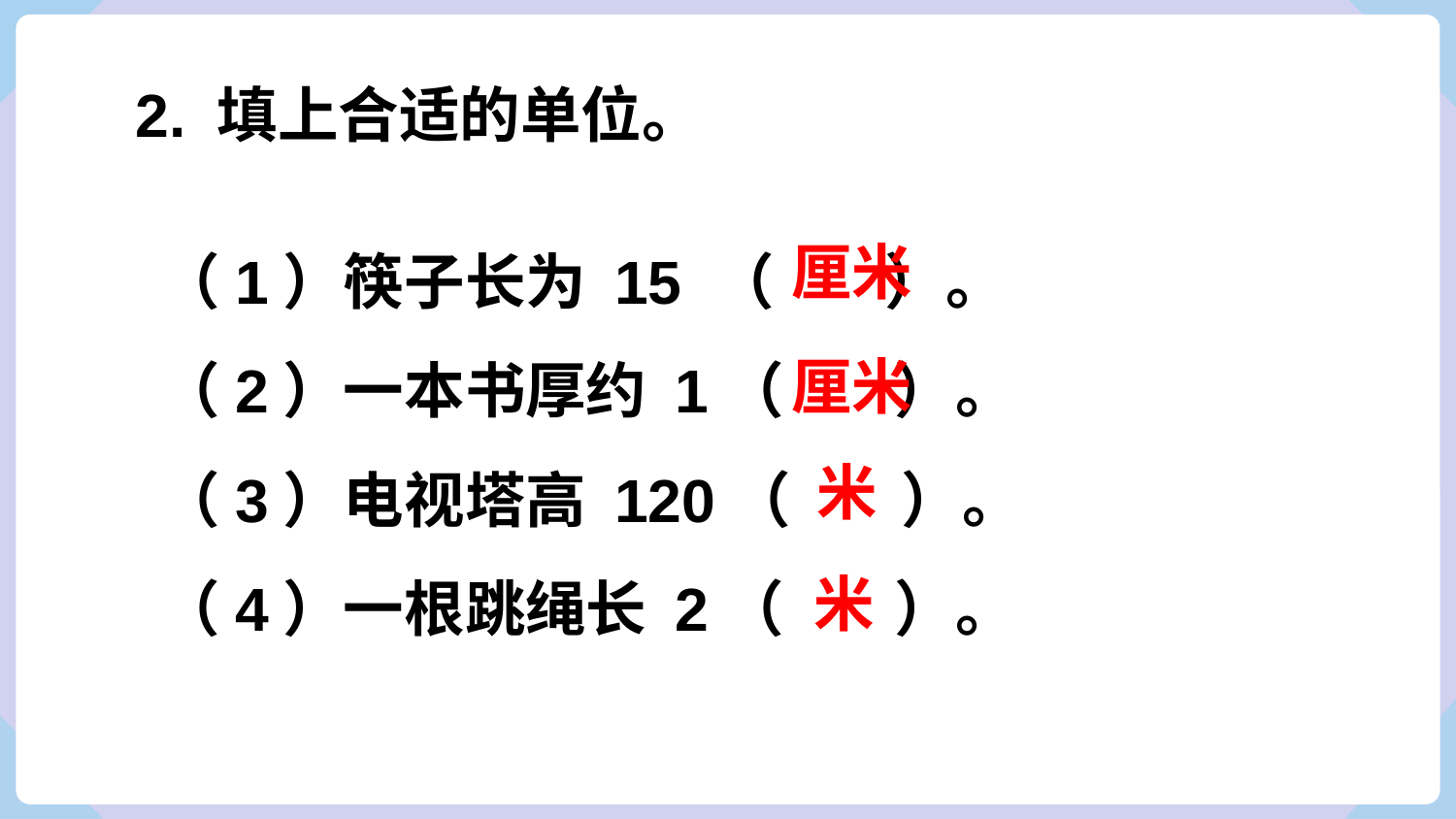

2. 填上合适的单位。

（1）筷子长为 15 （        ）。
（2）一本书厚约 1（        ）。
（3）电视塔高 120（        ）。
（4）一根跳绳长 2（        ）。
厘米
厘米
米
米